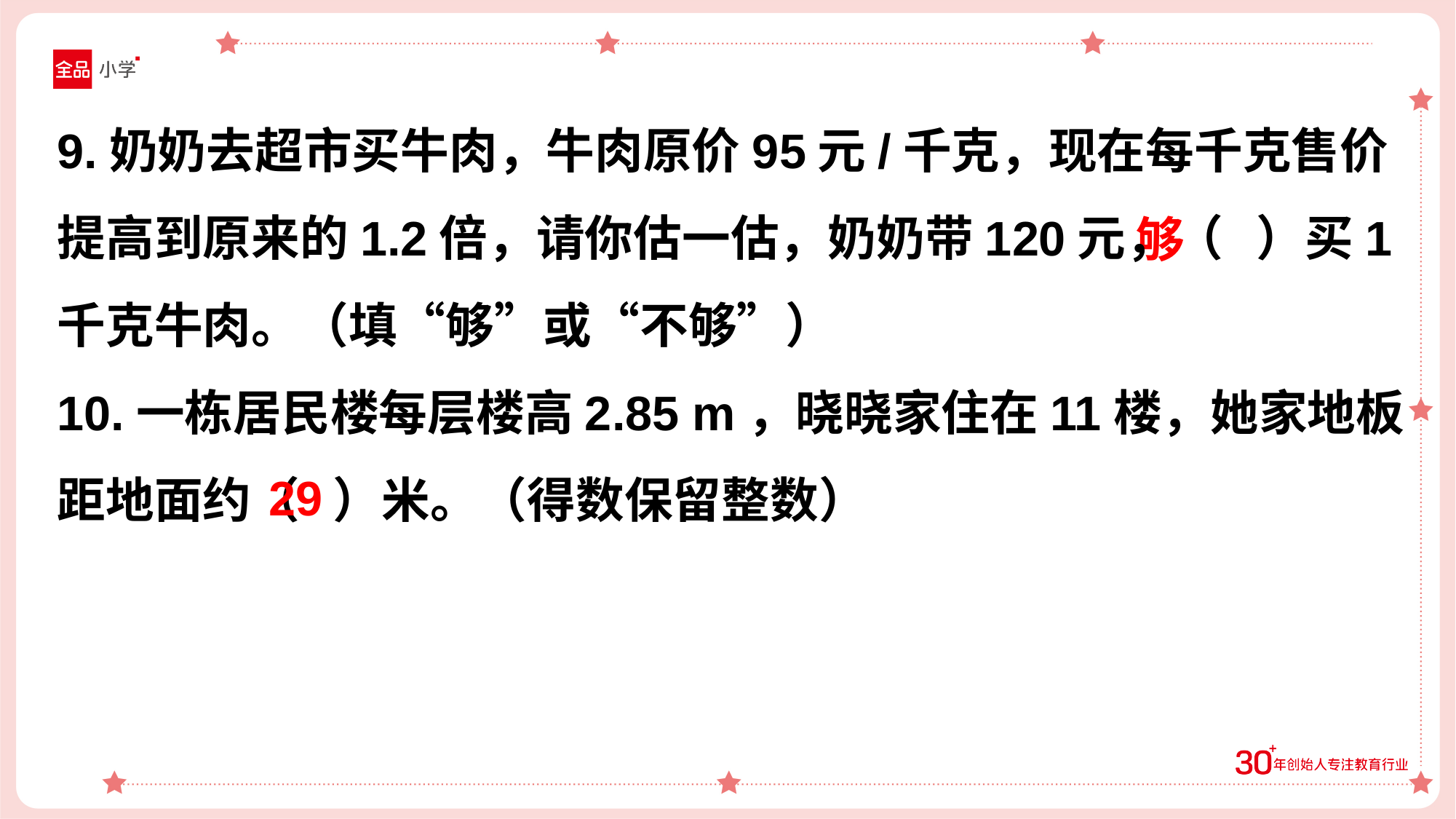

9.奶奶去超市买牛肉，牛肉原价95元/千克，现在每千克售价提高到原来的1.2倍，请你估一估，奶奶带120元，（   ）买1千克牛肉。（填“够”或“不够”）
10.一栋居民楼每层楼高2.85 m，晓晓家住在11楼，她家地板距地面约（   ）米。（得数保留整数）
够
29